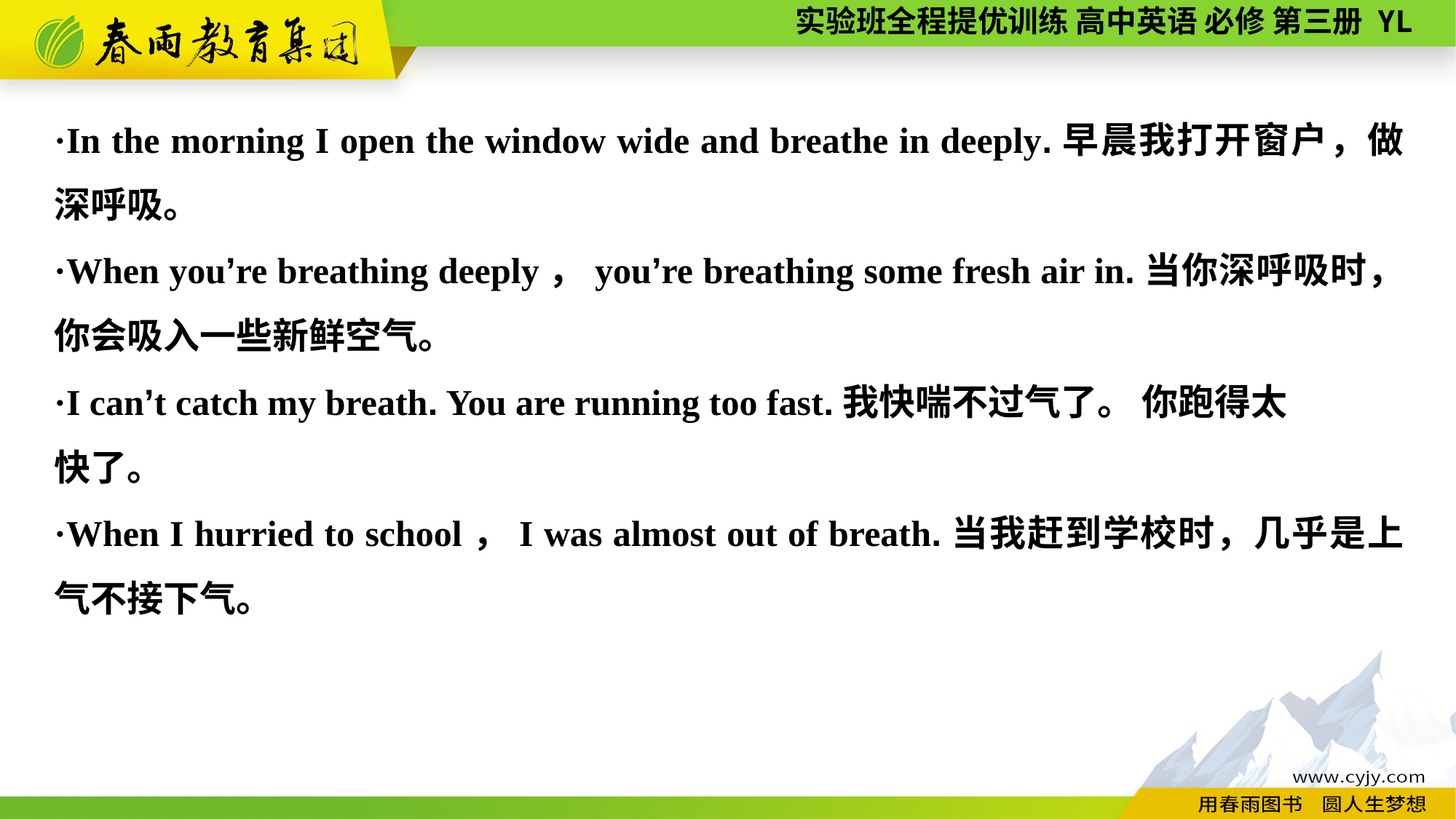

·In the morning I open the window wide and breathe in deeply.早晨我打开窗户，做深呼吸。
·When you’re breathing deeply，you’re breathing some fresh air in.当你深呼吸时，你会吸入一些新鲜空气。
·I can’t catch my breath. You are running too fast.我快喘不过气了。 你跑得太
快了。
·When I hurried to school，I was almost out of breath.当我赶到学校时，几乎是上气不接下气。